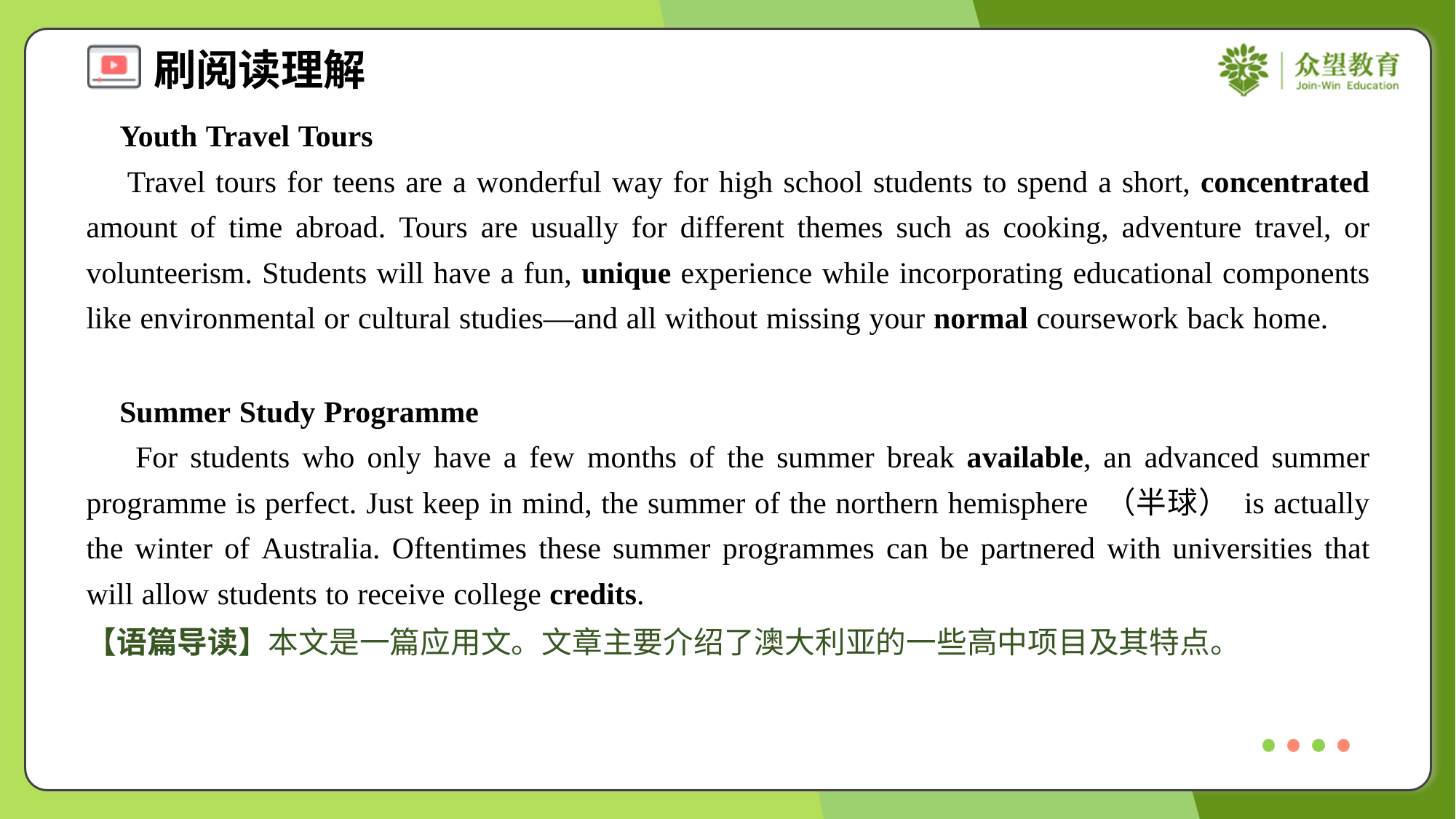

Youth Travel Tours
    Travel tours for teens are a wonderful way for high school students to spend a short, concentrated amount of time abroad. Tours are usually for different themes such as cooking, adventure travel, or volunteerism. Students will have a fun, unique experience while incorporating educational components like environmental or cultural studies—and all without missing your normal coursework back home.
    Summer Study Programme
    For students who only have a few months of the summer break available, an advanced summer programme is perfect. Just keep in mind, the summer of the northern hemisphere （半球） is actually the winter of Australia. Oftentimes these summer programmes can be partnered with universities that will allow students to receive college credits.
【语篇导读】本文是一篇应用文。文章主要介绍了澳大利亚的一些高中项目及其特点。